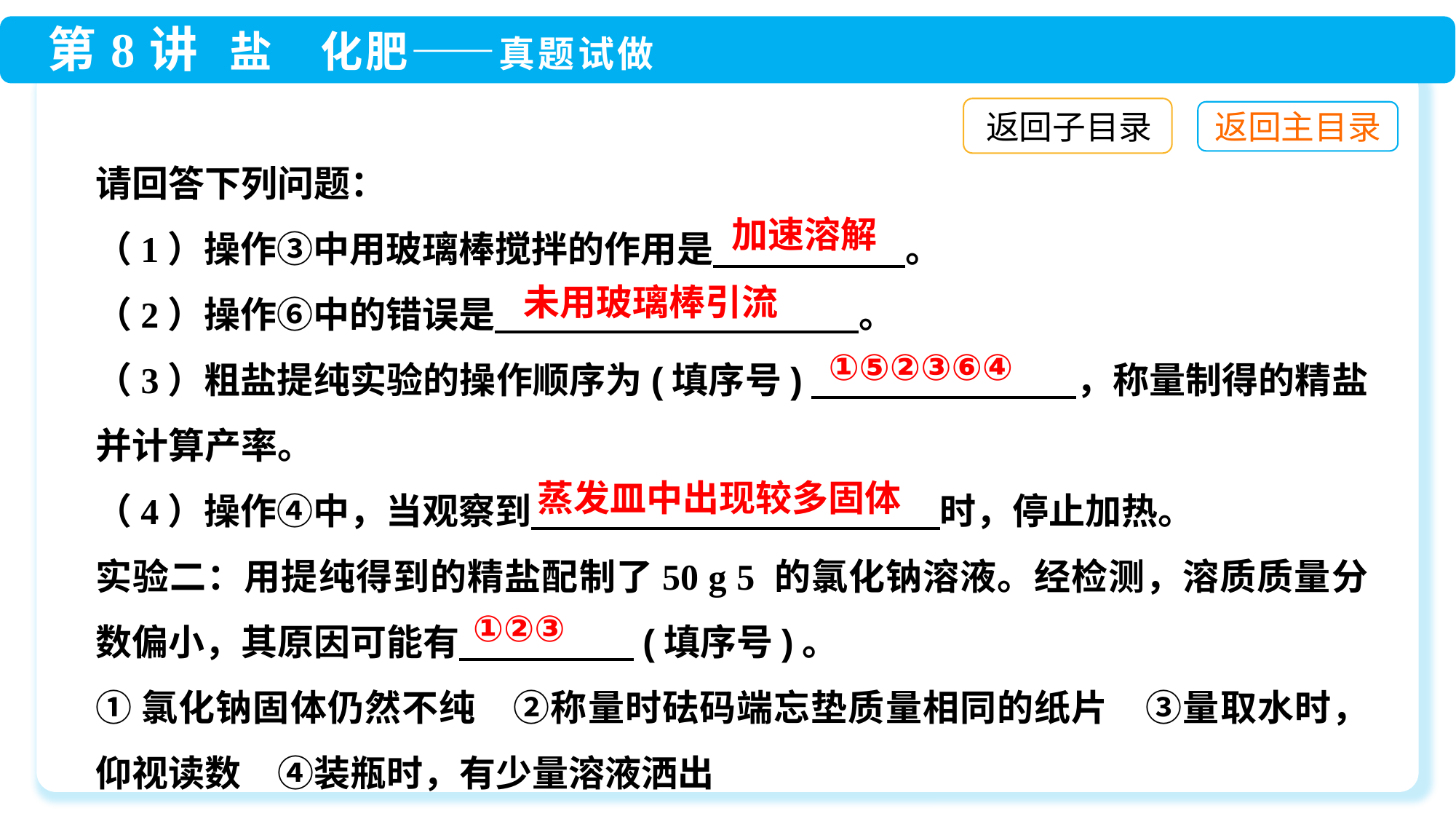

返回子目录

请回答下列问题：
（1）操作③中用玻璃棒搅拌的作用是　                   。
（2）操作⑥中的错误是　　　　　　　　　　。
（3）粗盐提纯实验的操作顺序为(填序号)　　          　　　，称量制得的精盐并计算产率。
（4）操作④中，当观察到　　　　　　　　　　　 时，停止加热。
实验二：用提纯得到的精盐配制了50 g 5 的氯化钠溶液。经检测，溶质质量分数偏小，其原因可能有　　        　(填序号)。
①氯化钠固体仍然不纯　②称量时砝码端忘垫质量相同的纸片　③量取水时，仰视读数　④装瓶时，有少量溶液洒出
加速溶解
未用玻璃棒引流
①⑤②③⑥④
蒸发皿中出现较多固体
①②③